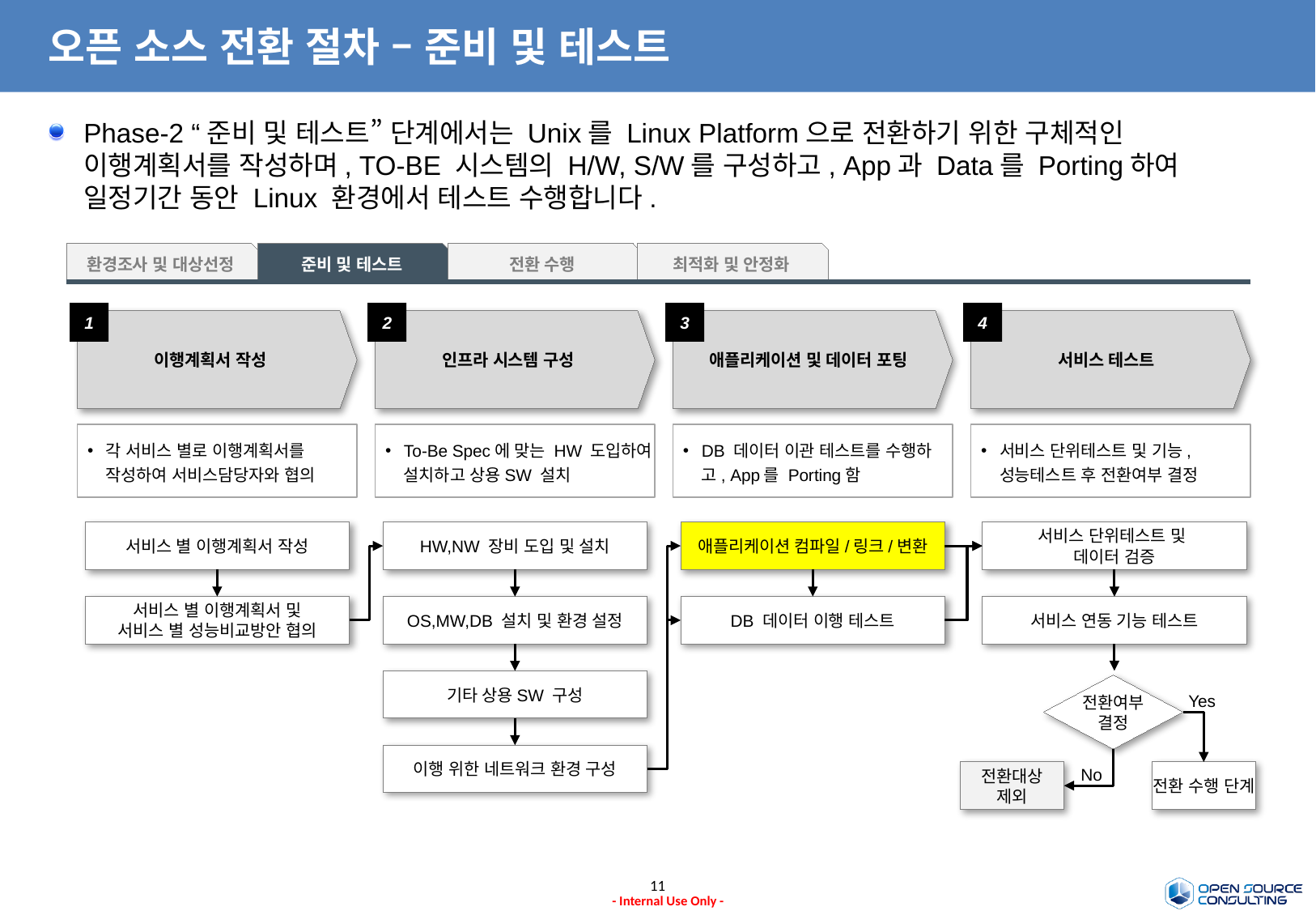

# 오픈 소스 전환 절차 – 준비 및 테스트
Phase-2 “준비 및 테스트” 단계에서는 Unix를 Linux Platform으로 전환하기 위한 구체적인 이행계획서를 작성하며, TO-BE 시스템의 H/W, S/W를 구성하고, App과 Data를 Porting하여 일정기간 동안 Linux 환경에서 테스트 수행합니다.
환경조사 및 대상선정
준비 및 테스트
전환 수행
최적화 및 안정화
1
이행계획서 작성
2
인프라 시스템 구성
3
애플리케이션 및 데이터 포팅
4
서비스 테스트
각 서비스 별로 이행계획서를 작성하여 서비스담당자와 협의
To-Be Spec에 맞는 HW 도입하여 설치하고 상용SW 설치
DB 데이터 이관 테스트를 수행하고, App를 Porting함
서비스 단위테스트 및 기능, 성능테스트 후 전환여부 결정
서비스 별 이행계획서 작성
HW,NW 장비 도입 및 설치
애플리케이션 컴파일/링크/변환
서비스 단위테스트 및
데이터 검증
DB 데이터 이행 테스트
OS,MW,DB 설치 및 환경 설정
서비스 연동 기능 테스트
서비스 별 이행계획서 및
서비스 별 성능비교방안 협의
기타 상용SW 구성
전환여부
결정
Yes
이행 위한 네트워크 환경 구성
전환대상
제외
전환 수행 단계
No